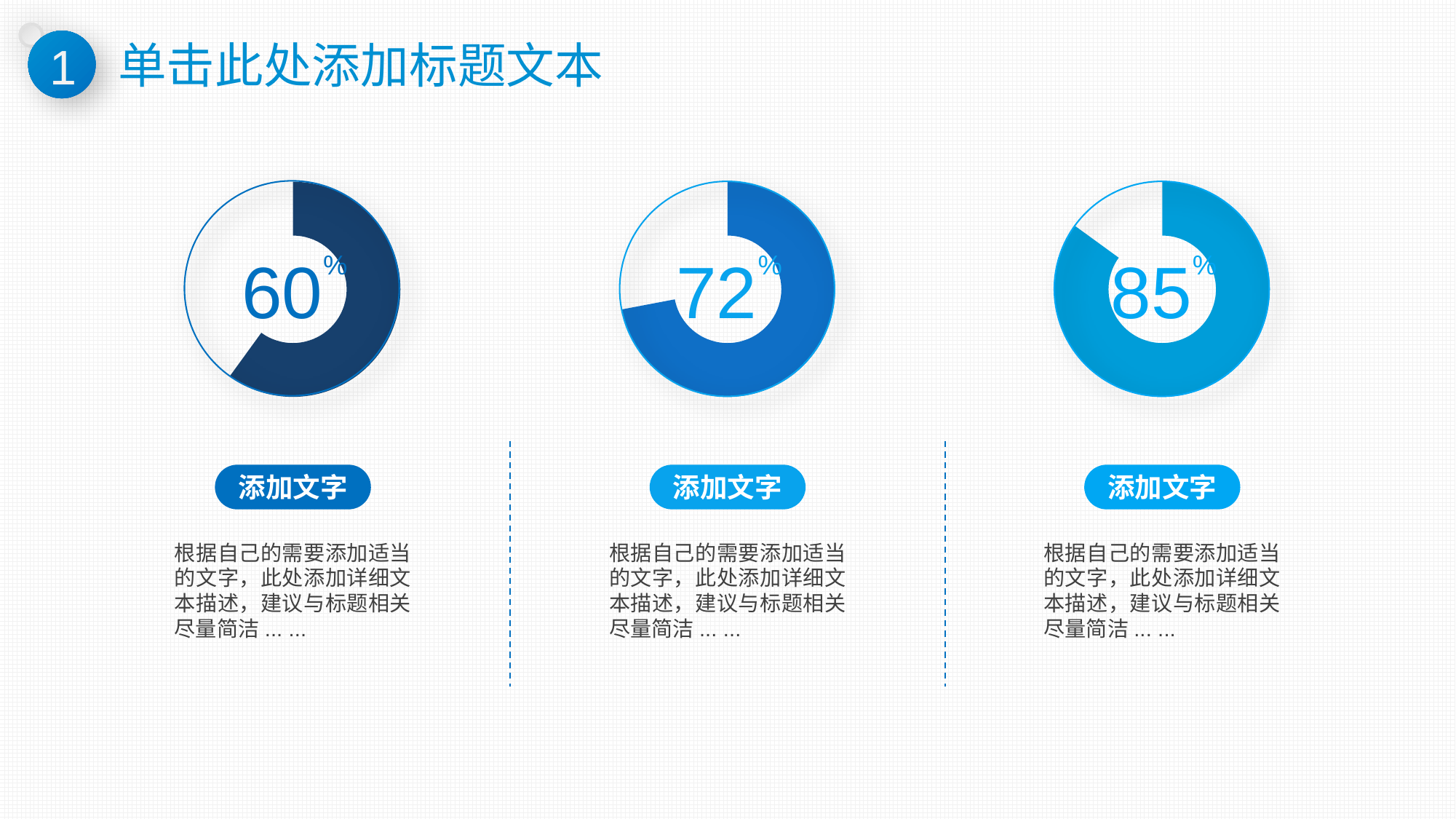

1
# 单击此处添加标题文本

### Chart

| Category | 销售额 |
|---|---|
| 第一季度 | 60.0 |
| 第二季度 | 40.0 |

### Chart

| Category | 销售额 |
|---|---|
| 第一季度 | 72.0 |
| 第二季度 | 28.0 |

### Chart

| Category | 销售额 |
|---|---|
| 第一季度 | 85.0 |
| 第二季度 | 15.0 |

60
72
85
%
%
%
添加文字
添加文字
添加文字
根据自己的需要添加适当的文字，此处添加详细文本描述，建议与标题相关尽量简洁... ...
根据自己的需要添加适当的文字，此处添加详细文本描述，建议与标题相关尽量简洁... ...
根据自己的需要添加适当的文字，此处添加详细文本描述，建议与标题相关尽量简洁... ...